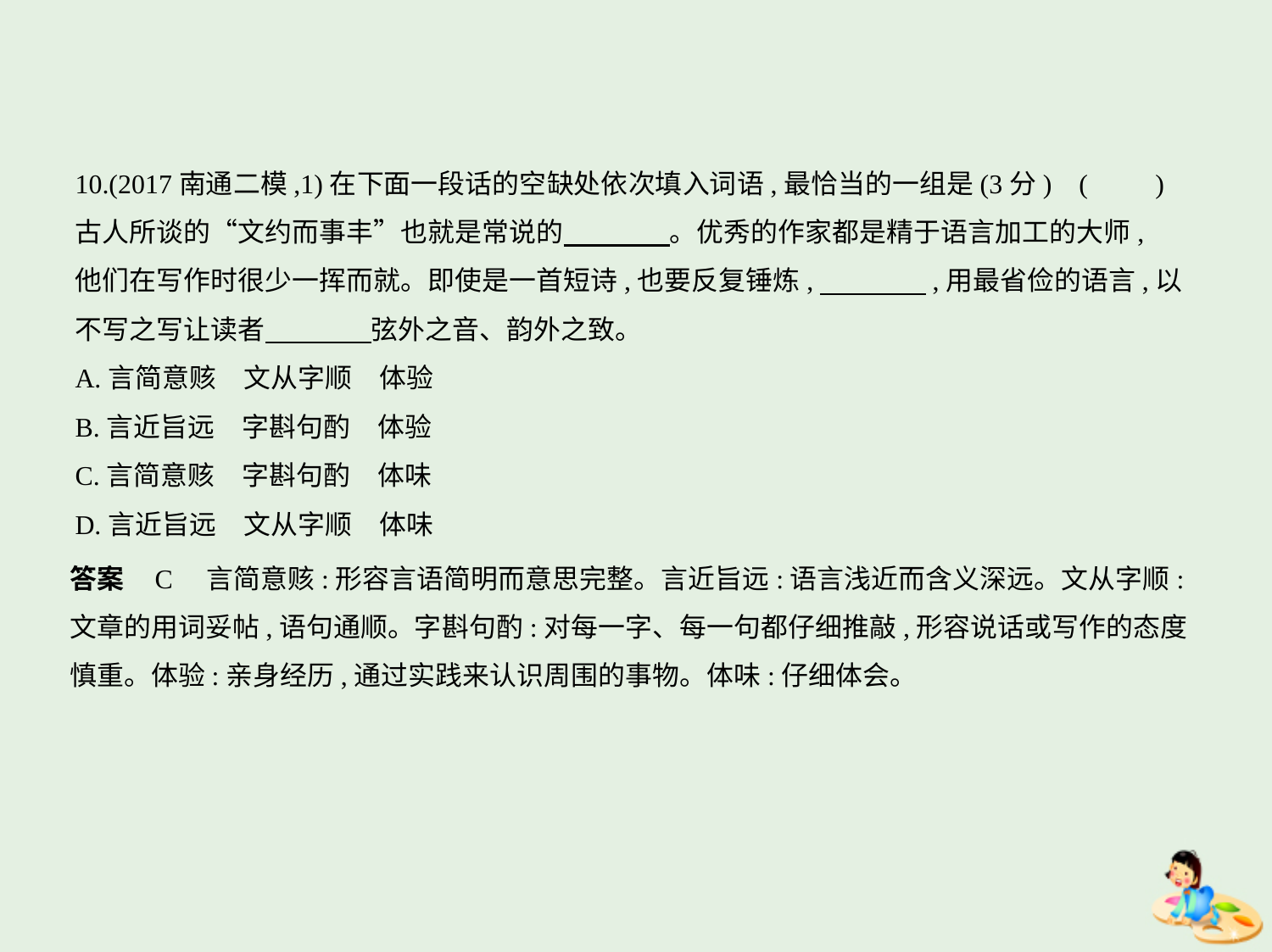

10.(2017南通二模,1)在下面一段话的空缺处依次填入词语,最恰当的一组是(3分) (　　)
古人所谈的“文约而事丰”也就是常说的　　　    。优秀的作家都是精于语言加工的大师,
他们在写作时很少一挥而就。即使是一首短诗,也要反复锤炼,　　　    ,用最省俭的语言,以
不写之写让读者　　　    弦外之音、韵外之致。
A.言简意赅　文从字顺　体验
B.言近旨远　字斟句酌　体验
C.言简意赅　字斟句酌　体味
D.言近旨远　文从字顺　体味
答案    C　言简意赅:形容言语简明而意思完整。言近旨远:语言浅近而含义深远。文从字顺:
文章的用词妥帖,语句通顺。字斟句酌:对每一字、每一句都仔细推敲,形容说话或写作的态度
慎重。体验:亲身经历,通过实践来认识周围的事物。体味:仔细体会。